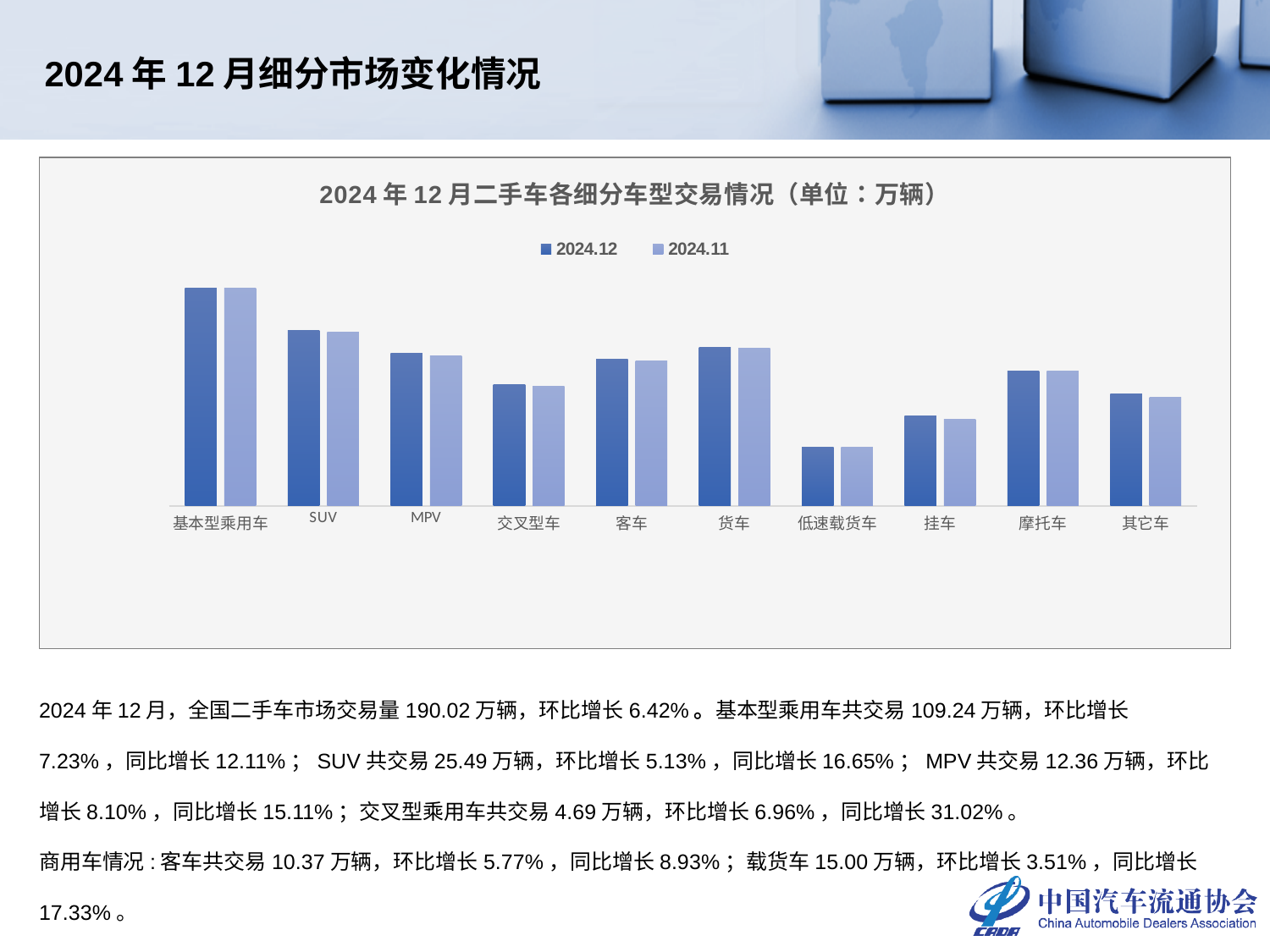

2024年12月细分市场变化情况

### Chart: 2024年12月二手车各细分车型交易情况（单位：万辆）

| Category | 2024.12 | 2024.11 |
|---|---|---|
| 基本型乘用车 | 109.2393 | 101.873 |
| SUV | 25.4935 | 24.2505 |
| MPV | 12.3617 | 11.4356 |
| 交叉型车 | 4.6888 | 4.3837 |
| 客车 | 10.3702 | 9.8043 |
| 货车 | 15.0026 | 14.4934 |
| 低速载货车 | 0.6384 | 0.6324 |
| 挂车 | 1.7186 | 1.5655 |
| 摩托车 | 7.0317 | 7.0294 |
| 其它车 | 3.4768 | 3.0965 |
2024年12月，全国二手车市场交易量190.02万辆，环比增长6.42%。基本型乘用车共交易109.24万辆，环比增长7.23%，同比增长12.11%；SUV共交易25.49万辆，环比增长5.13%，同比增长16.65%；MPV共交易12.36万辆，环比增长8.10%，同比增长15.11%；交叉型乘用车共交易4.69万辆，环比增长6.96%，同比增长31.02%。
商用车情况:客车共交易10.37万辆，环比增长5.77%，同比增长8.93%；载货车15.00万辆，环比增长3.51%，同比增长17.33%。